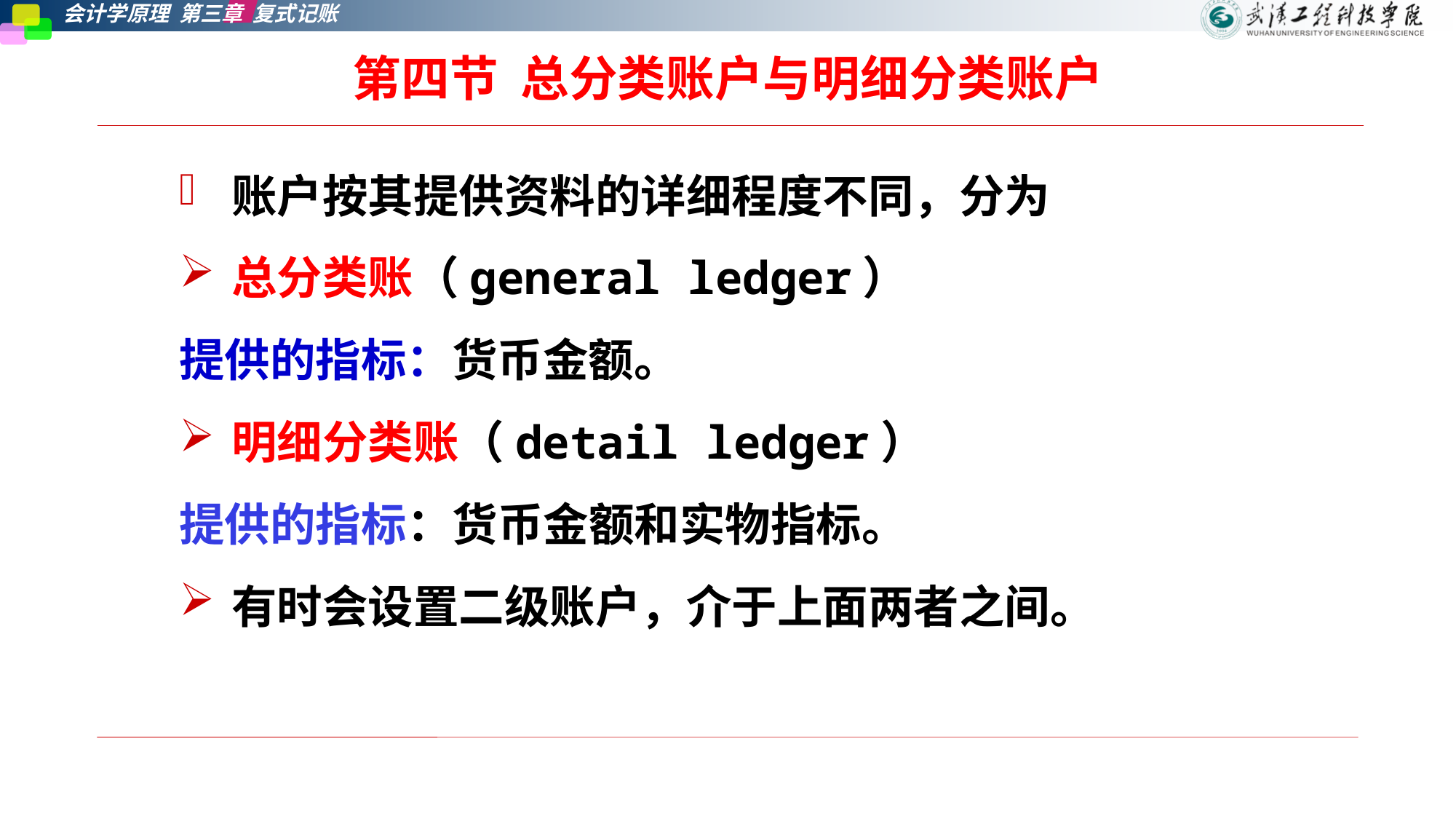

# 第四节  总分类账户与明细分类账户
账户按其提供资料的详细程度不同，分为
总分类账（general ledger）
提供的指标：货币金额。
明细分类账（detail ledger）
提供的指标：货币金额和实物指标。
有时会设置二级账户，介于上面两者之间。